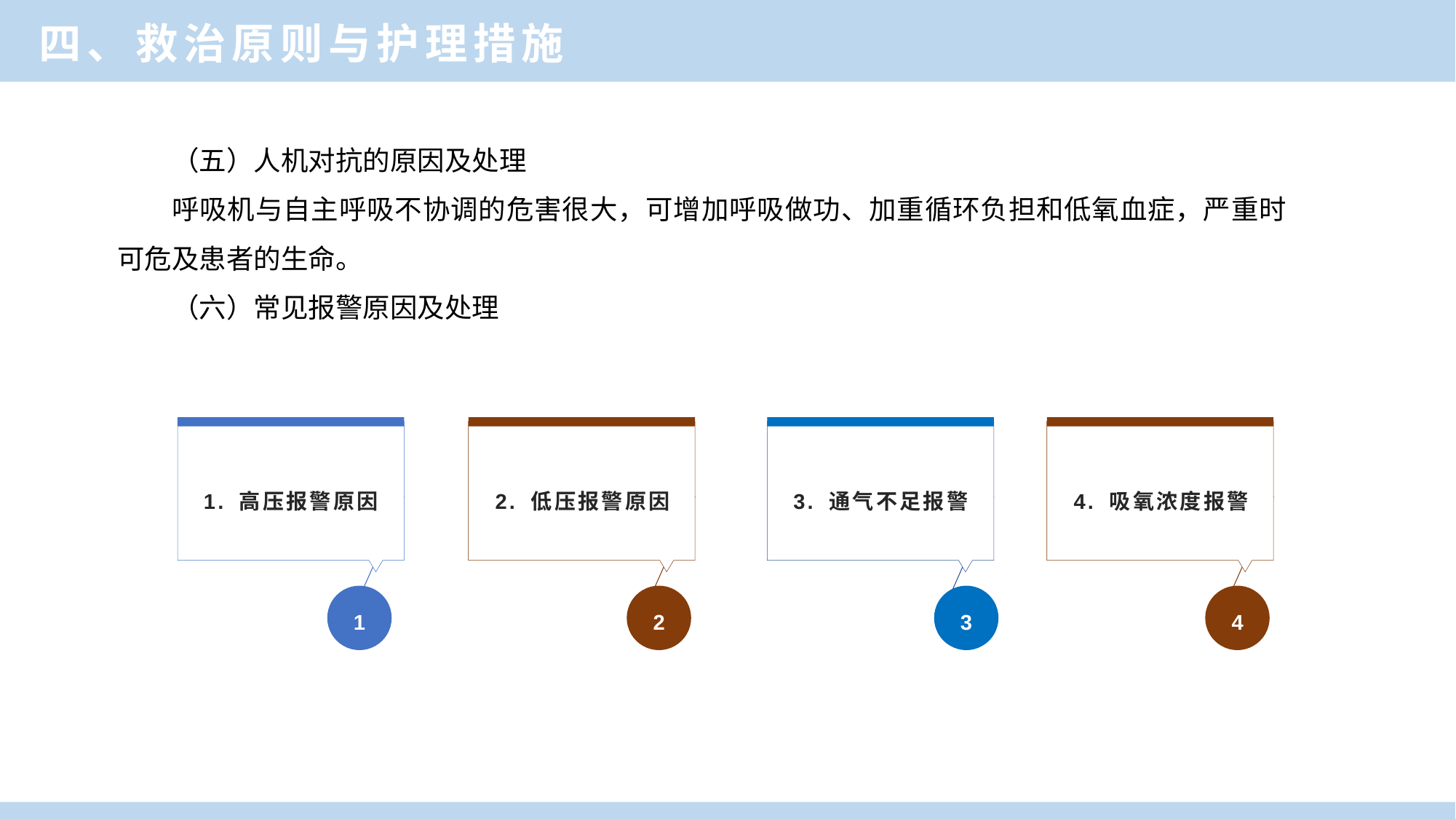

四、救治原则与护理措施
（五）人机对抗的原因及处理
呼吸机与自主呼吸不协调的危害很大，可增加呼吸做功、加重循环负担和低氧血症，严重时可危及患者的生命。
（六）常见报警原因及处理

1. 高压报警原因
1

2. 低压报警原因
2

3. 通气不足报警
3

4. 吸氧浓度报警
4